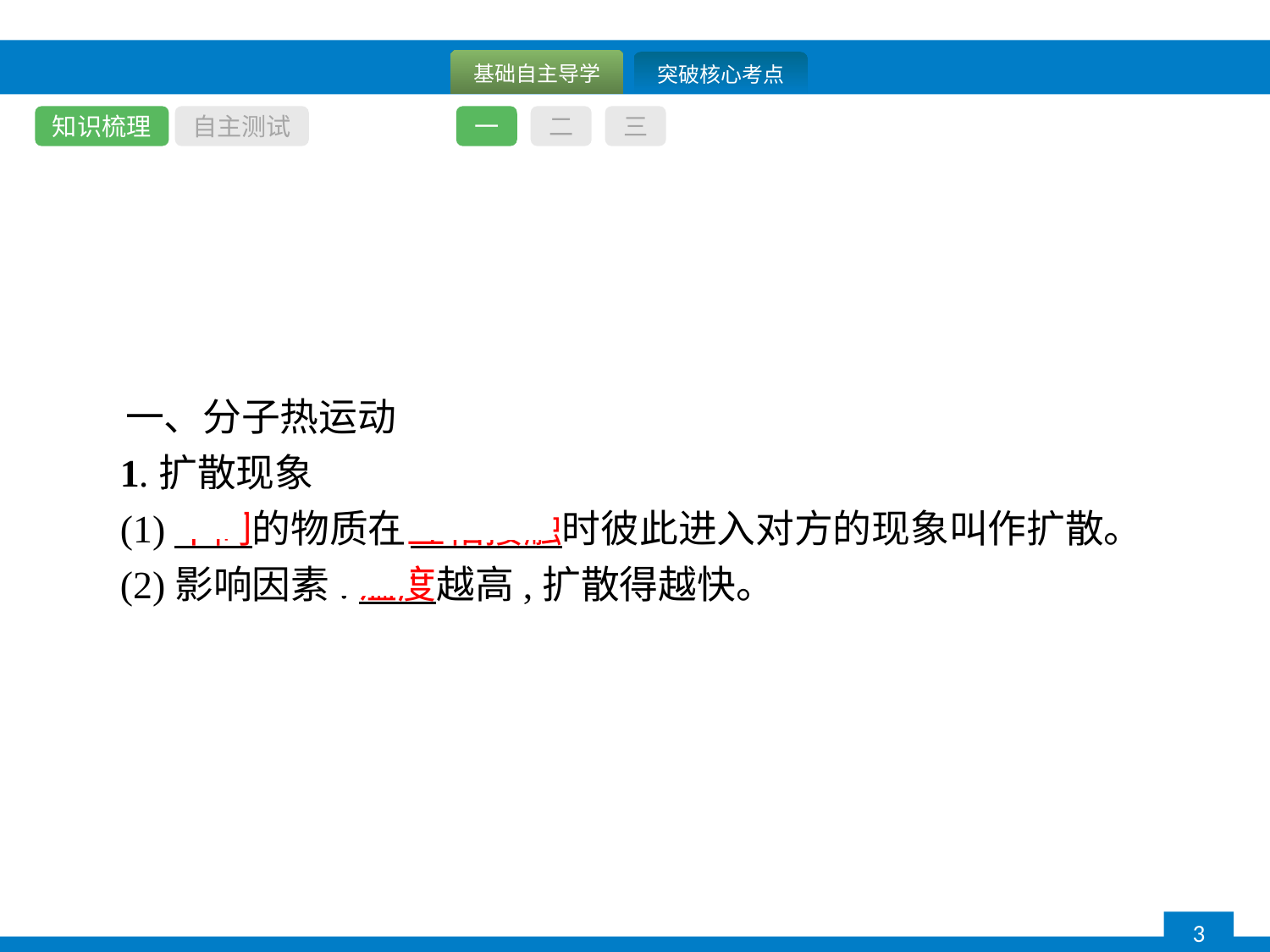

知识梳理
自主测试
一
二
三
一、分子热运动
1.扩散现象
(1)不同的物质在互相接触时彼此进入对方的现象叫作扩散。
(2)影响因素:温度越高,扩散得越快。